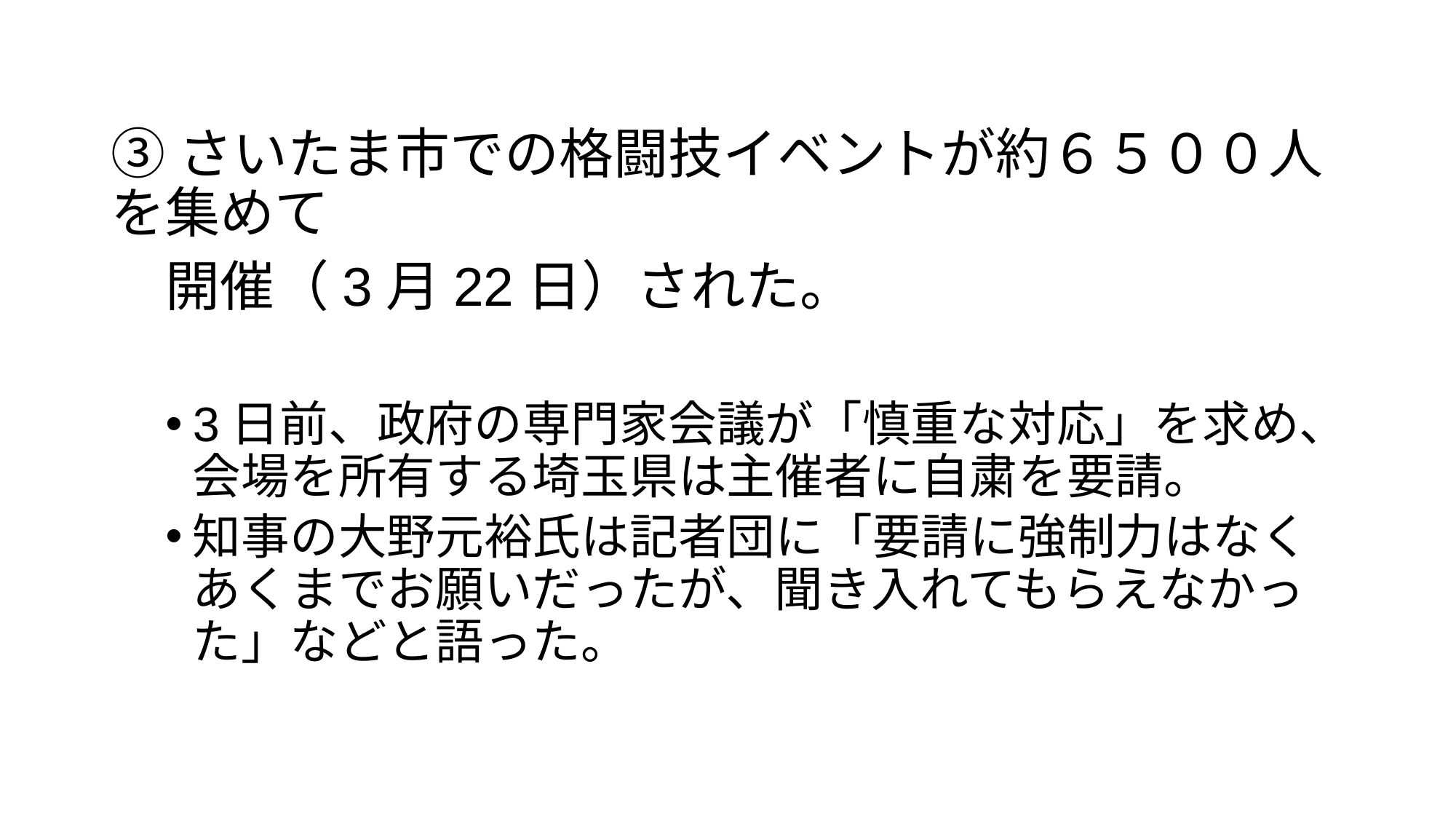

③さいたま市での格闘技イベントが約６５００人を集めて
　開催（3月22日）された。

3日前、政府の専門家会議が「慎重な対応」を求め、会場を所有する埼玉県は主催者に自粛を要請。
知事の大野元裕氏は記者団に「要請に強制力はなくあくまでお願いだったが、聞き入れてもらえなかった」などと語った。